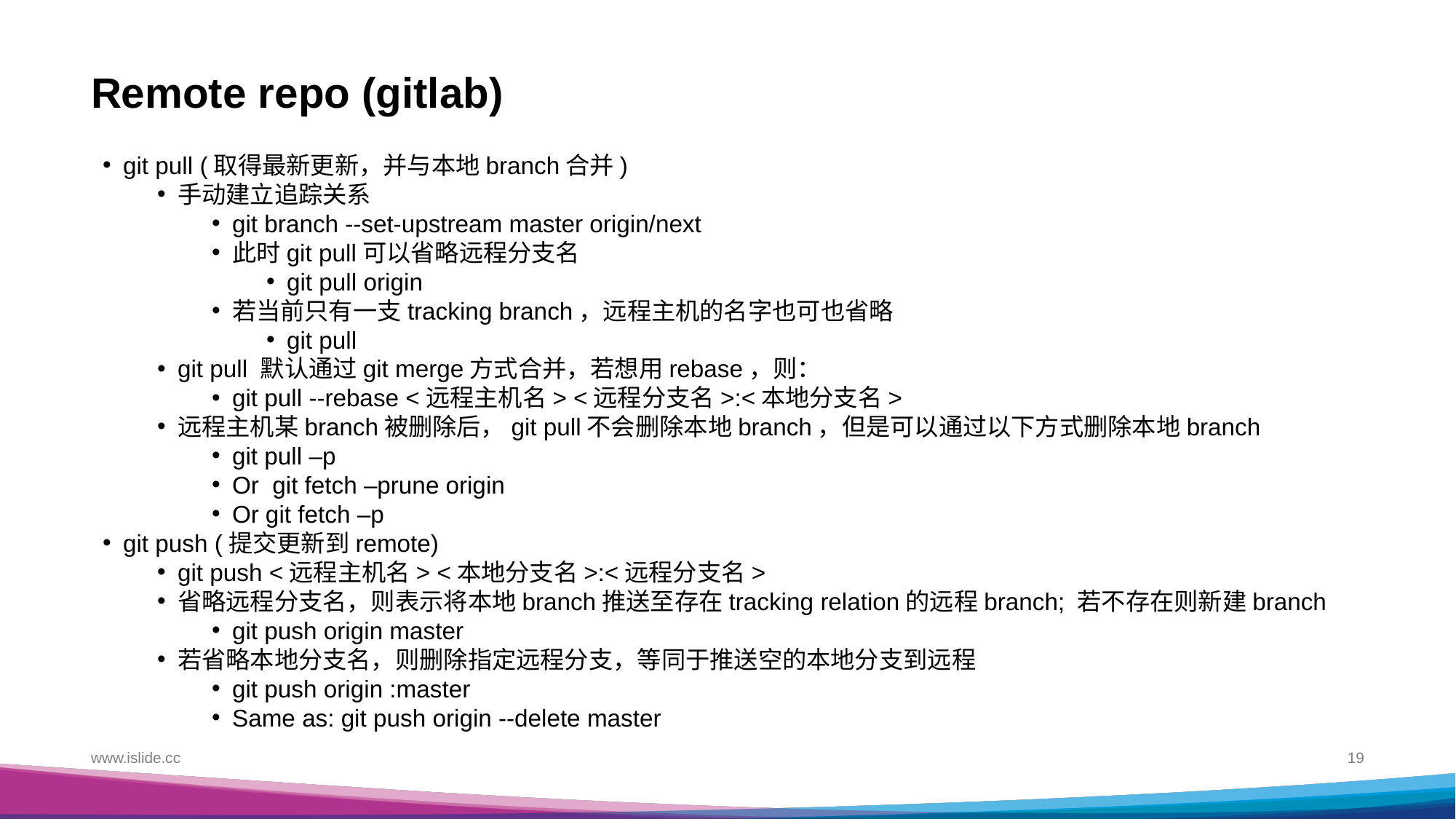

# Remote repo (gitlab)
git pull (取得最新更新，并与本地branch合并)
手动建立追踪关系
git branch --set-upstream master origin/next
此时git pull可以省略远程分支名
git pull origin
若当前只有一支tracking branch，远程主机的名字也可也省略
git pull
git pull 默认通过git merge方式合并，若想用rebase，则：
git pull --rebase <远程主机名> <远程分支名>:<本地分支名>
远程主机某branch被删除后，git pull不会删除本地branch，但是可以通过以下方式删除本地branch
git pull –p
Or  git fetch –prune origin
Or git fetch –p
git push (提交更新到remote)
git push <远程主机名> <本地分支名>:<远程分支名>
省略远程分支名，则表示将本地branch推送至存在tracking relation的远程branch; 若不存在则新建branch
git push origin master
若省略本地分支名，则删除指定远程分支，等同于推送空的本地分支到远程
git push origin :master
Same as: git push origin --delete master
www.islide.cc
19